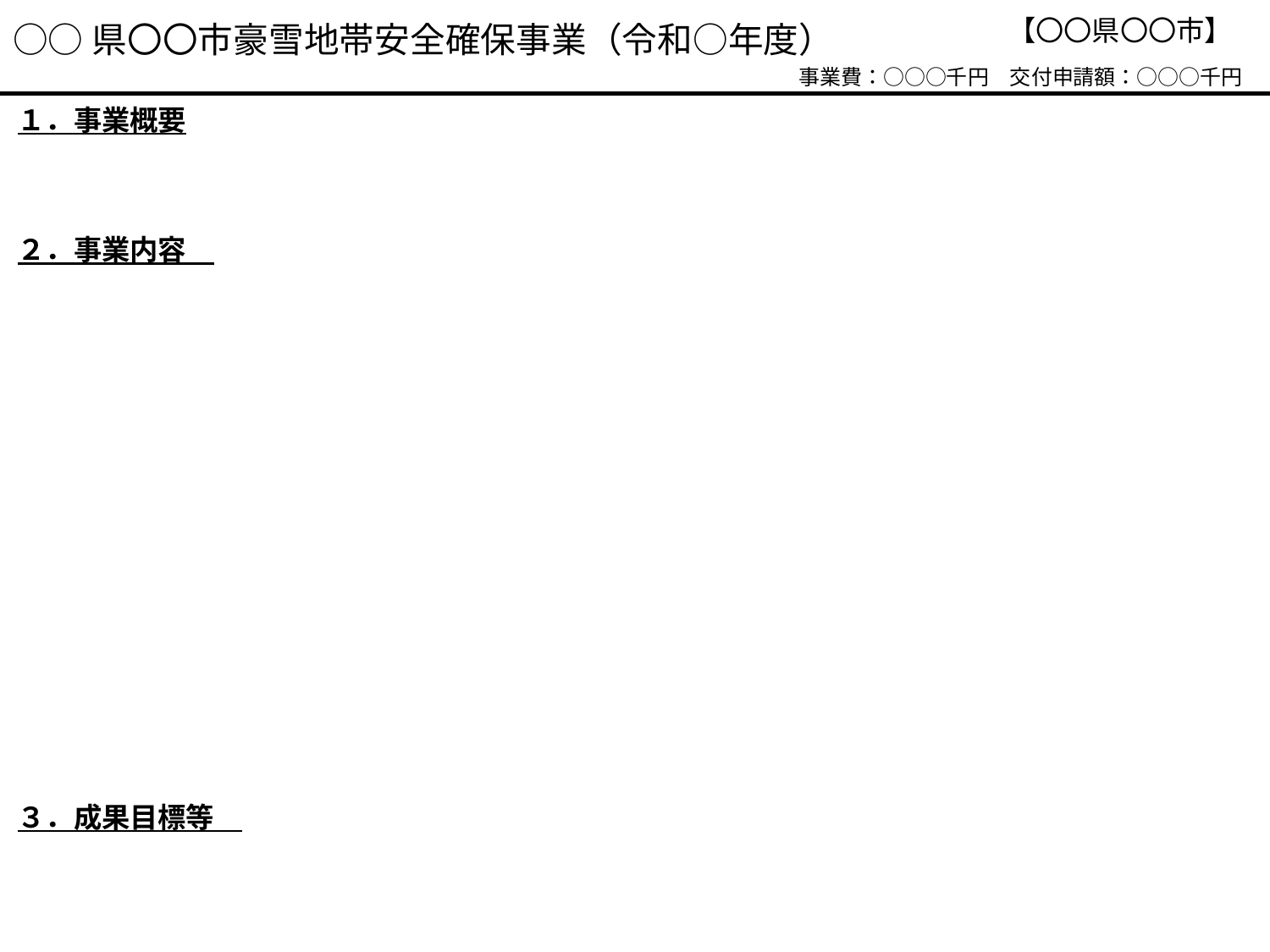

【〇〇県〇〇市】
# ○○県〇〇市豪雪地帯安全確保事業（令和○年度）
事業費：○○○千円　交付申請額：○○○千円
１．事業概要
２．事業内容
３．成果目標等